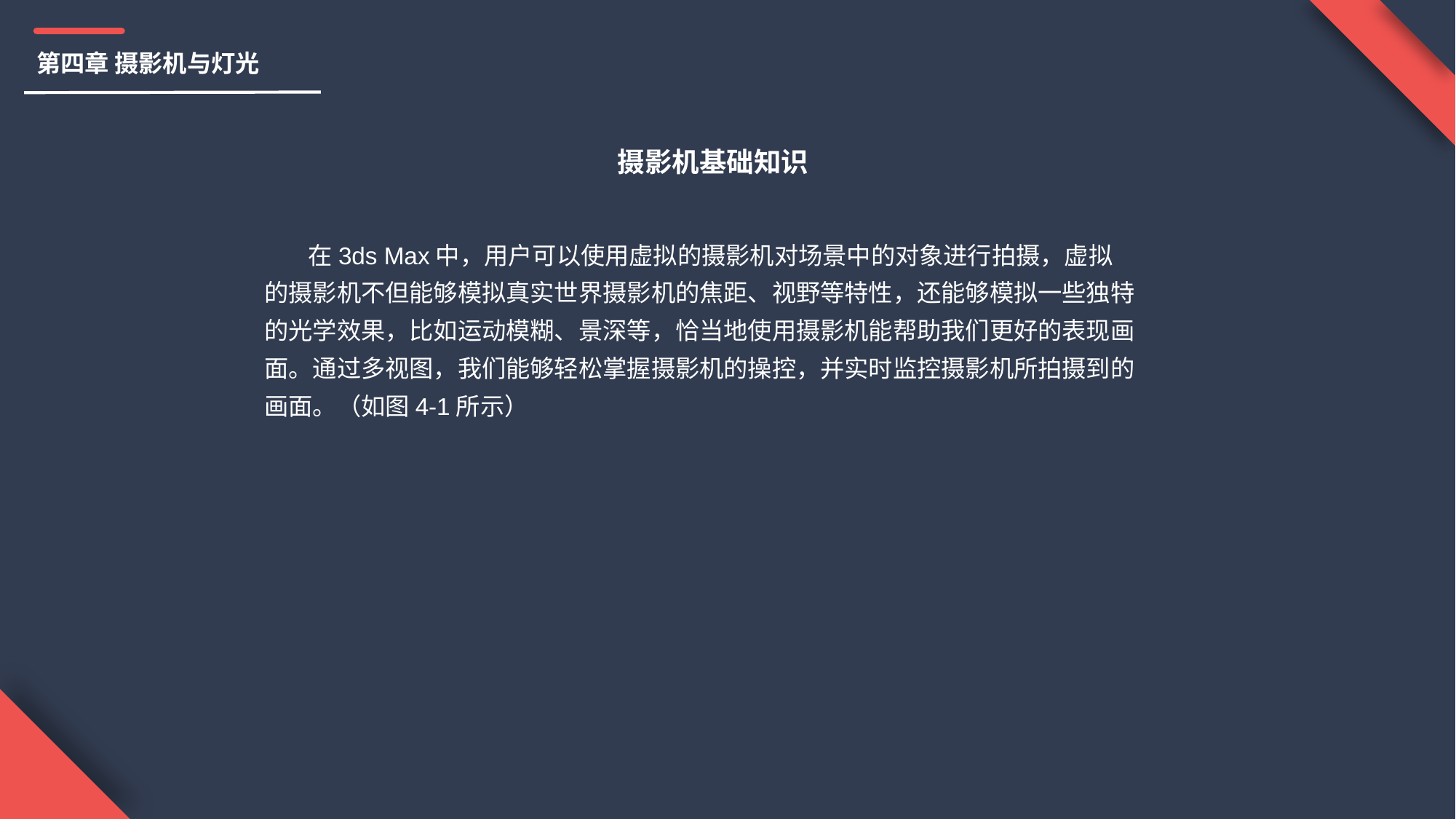

第四章 摄影机与灯光
摄影机基础知识
       在3ds Max中，用户可以使用虚拟的摄影机对场景中的对象进行拍摄，虚拟的摄影机不但能够模拟真实世界摄影机的焦距、视野等特性，还能够模拟一些独特的光学效果，比如运动模糊、景深等，恰当地使用摄影机能帮助我们更好的表现画面。通过多视图，我们能够轻松掌握摄影机的操控，并实时监控摄影机所拍摄到的画面。（如图4-1所示）